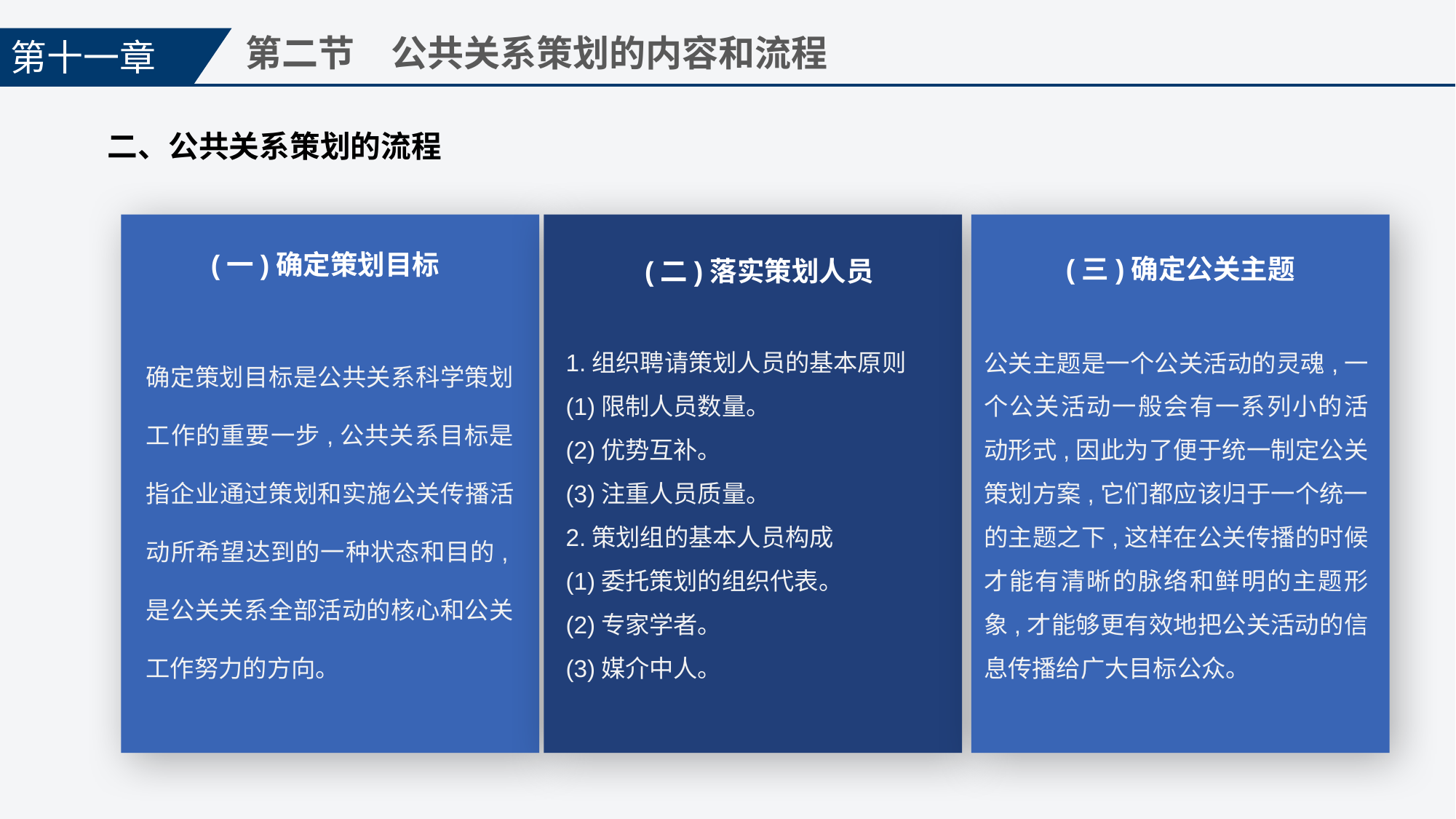

第十一章
第二节　公共关系策划的内容和流程
二、公共关系策划的流程

(一)确定策划目标
(三)确定公关主题
(二)落实策划人员
确定策划目标是公共关系科学策划工作的重要一步,公共关系目标是指企业通过策划和实施公关传播活动所希望达到的一种状态和目的,是公关关系全部活动的核心和公关工作努力的方向。
1.组织聘请策划人员的基本原则
(1)限制人员数量。
(2)优势互补。
(3)注重人员质量。
2.策划组的基本人员构成
(1)委托策划的组织代表。
(2)专家学者。
(3)媒介中人。
公关主题是一个公关活动的灵魂,一个公关活动一般会有一系列小的活动形式,因此为了便于统一制定公关策划方案,它们都应该归于一个统一的主题之下,这样在公关传播的时候才能有清晰的脉络和鲜明的主题形象,才能够更有效地把公关活动的信息传播给广大目标公众。